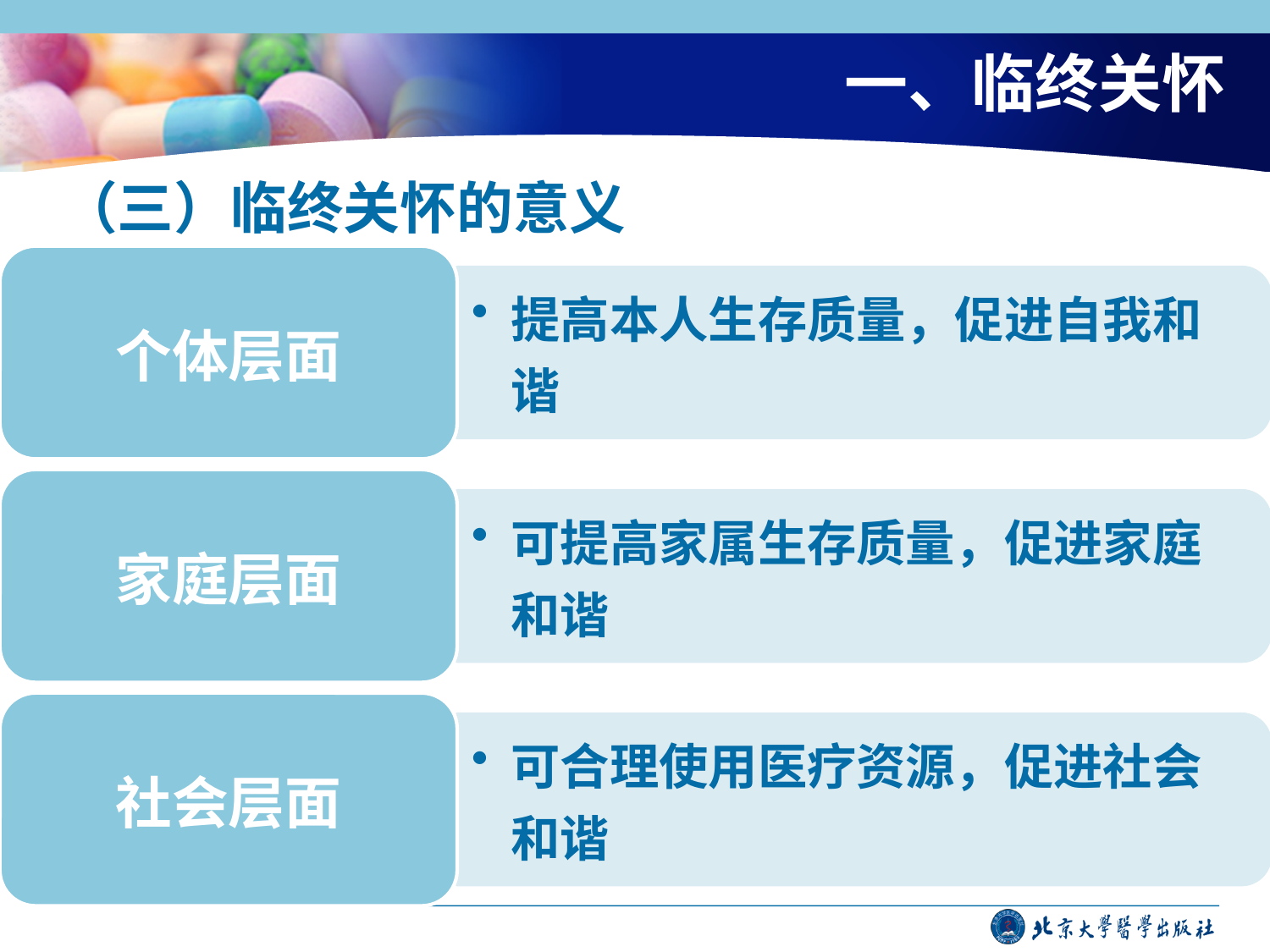

# 一、临终关怀
（三）临终关怀的意义
个体层面
提高本人生存质量，促进自我和谐
家庭层面
可提高家属生存质量，促进家庭和谐
社会层面
可合理使用医疗资源，促进社会和谐